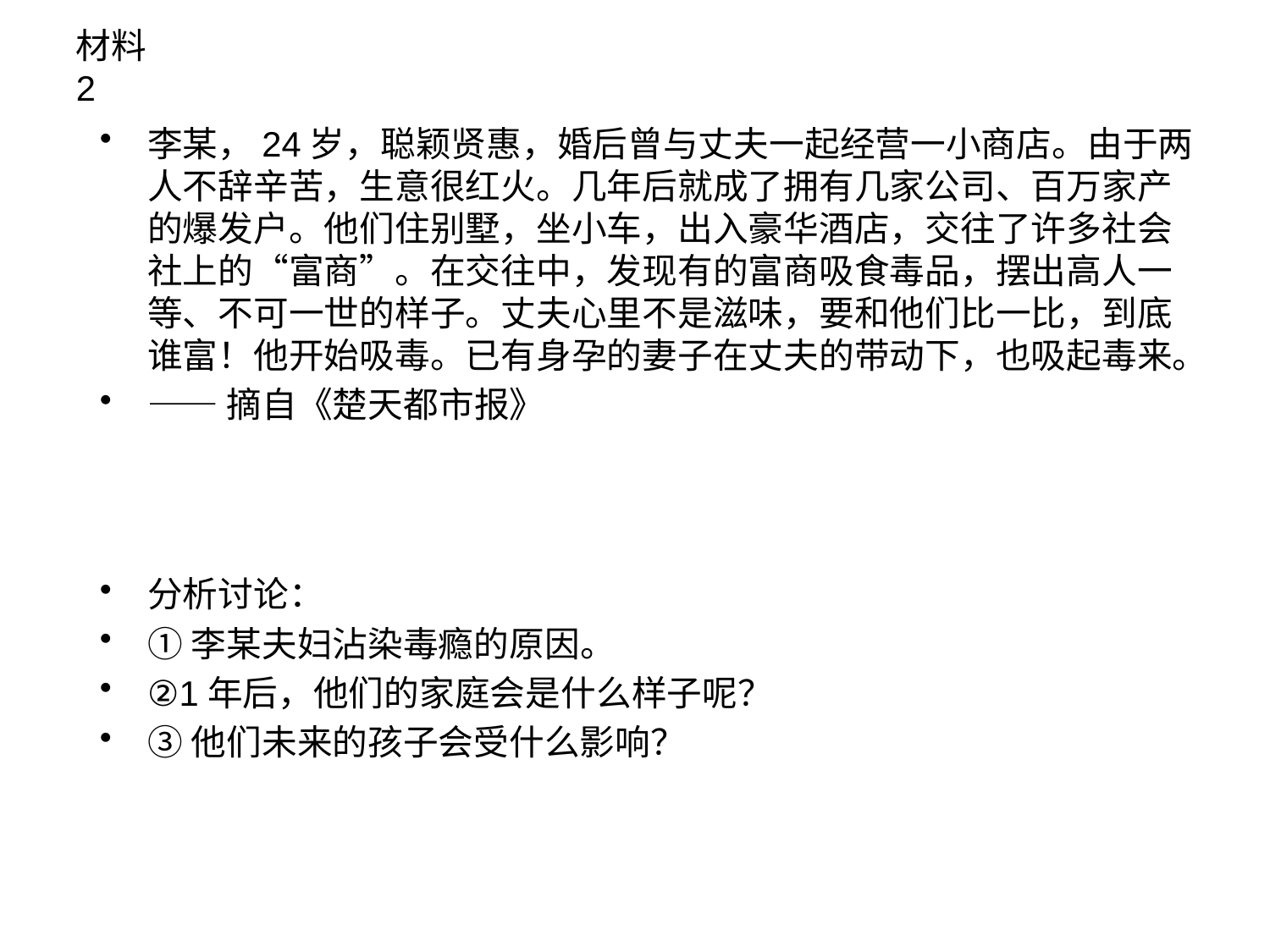

# 材料2
李某，24岁，聪颖贤惠，婚后曾与丈夫一起经营一小商店。由于两人不辞辛苦，生意很红火。几年后就成了拥有几家公司、百万家产的爆发户。他们住别墅，坐小车，出入豪华酒店，交往了许多社会社上的“富商”。在交往中，发现有的富商吸食毒品，摆出高人一等、不可一世的样子。丈夫心里不是滋味，要和他们比一比，到底谁富！他开始吸毒。已有身孕的妻子在丈夫的带动下，也吸起毒来。
——摘自《楚天都市报》
分析讨论：
①李某夫妇沾染毒瘾的原因。
②1年后，他们的家庭会是什么样子呢？
③他们未来的孩子会受什么影响？